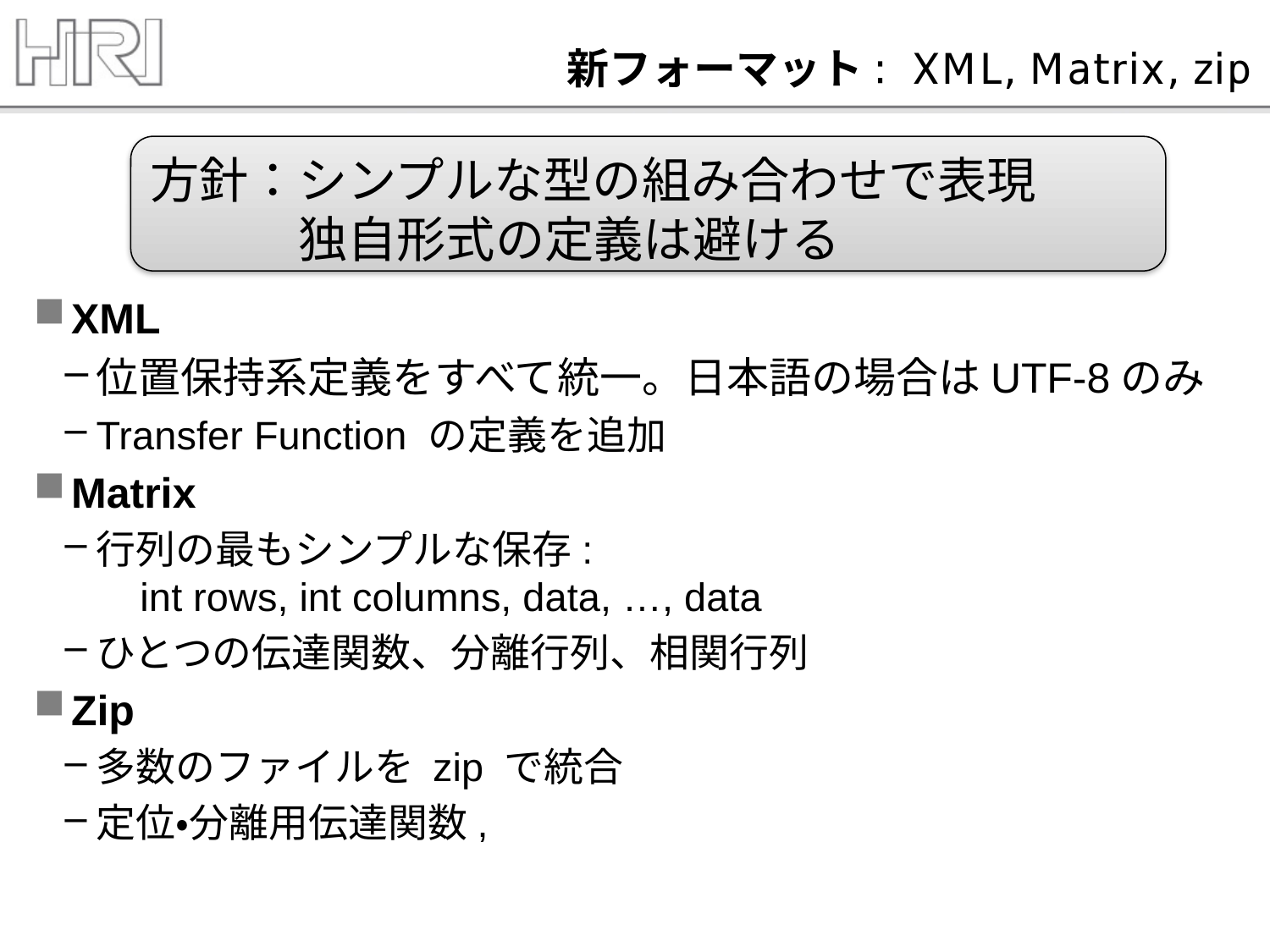

# 新フォーマット:  XML, Matrix, zip
方針：シンプルな型の組み合わせで表現
　　　独自形式の定義は避ける
XML
位置保持系定義をすべて統一。日本語の場合はUTF-8のみ
Transfer Function の定義を追加
Matrix
行列の最もシンプルな保存:
    int rows, int columns, data, …, data
ひとつの伝達関数、分離行列、相関行列
Zip
多数のファイルを zip で統合
定位・分離用伝達関数,